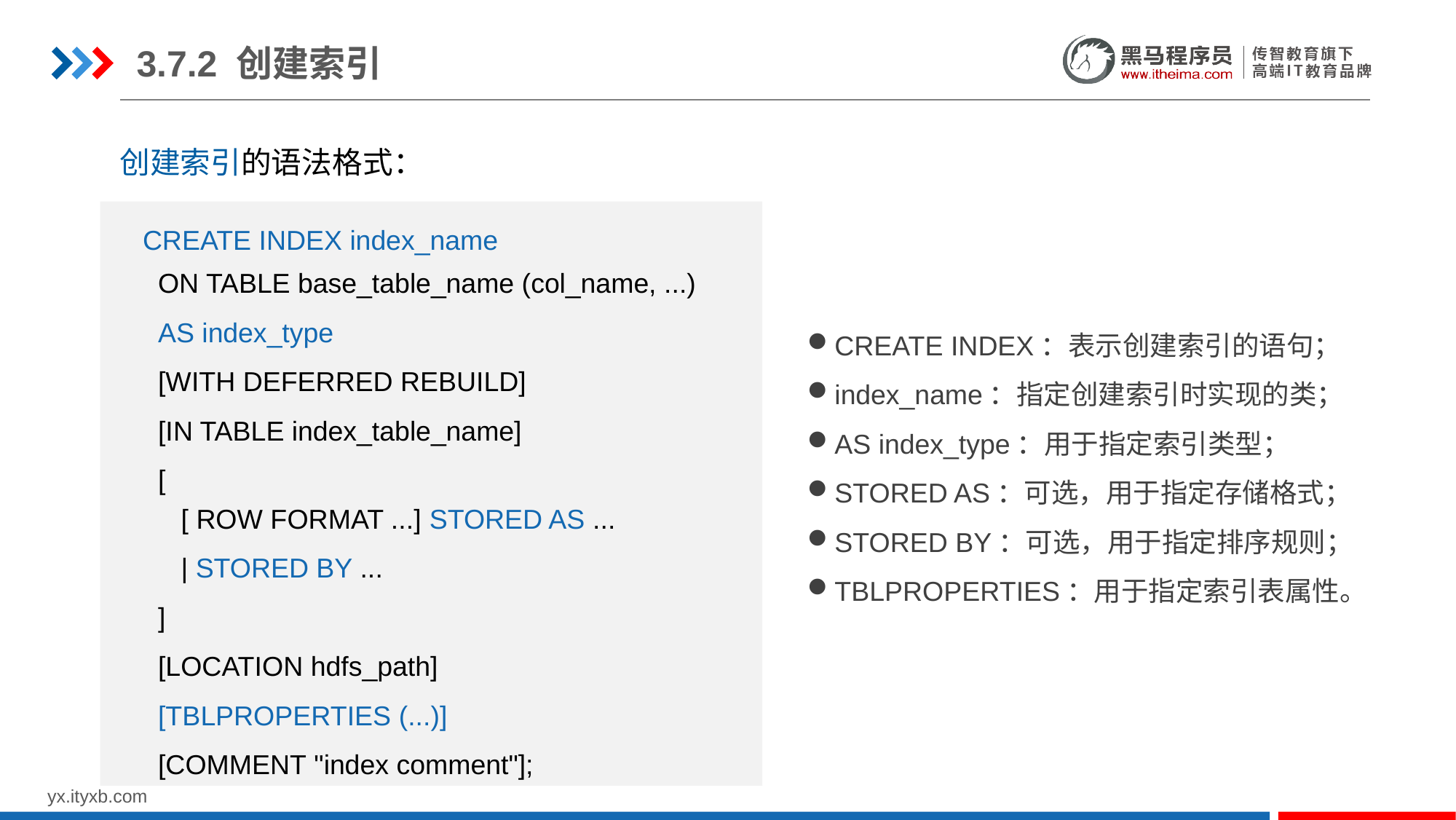

3.7.2 创建索引
创建索引的语法格式：
CREATE INDEX index_name
  ON TABLE base_table_name (col_name, ...)
  AS index_type
  [WITH DEFERRED REBUILD]
  [IN TABLE index_table_name]
  [
     [ ROW FORMAT ...] STORED AS ...
     | STORED BY ...
  ]
  [LOCATION hdfs_path]
  [TBLPROPERTIES (...)]
  [COMMENT "index comment"];
CREATE INDEX：表示创建索引的语句；
index_name：指定创建索引时实现的类；
AS index_type：用于指定索引类型；
STORED AS：可选，用于指定存储格式；
STORED BY：可选，用于指定排序规则；
TBLPROPERTIES：用于指定索引表属性。